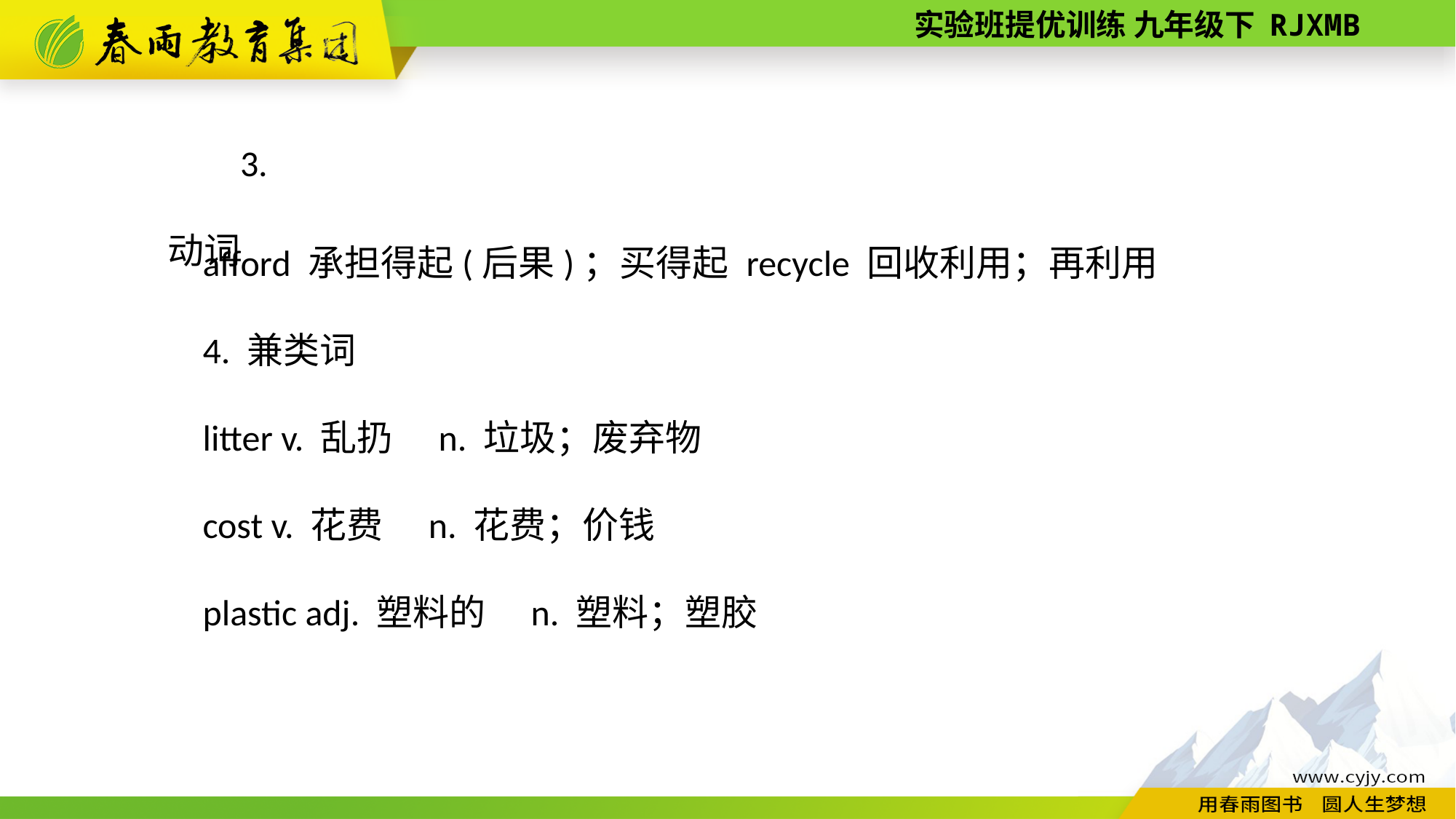

3. 动词
afford 承担得起(后果)；买得起    recycle 回收利用；再利用
4. 兼类词
litter v. 乱扔　n. 垃圾；废弃物
cost v. 花费　n. 花费；价钱
plastic adj. 塑料的　n. 塑料；塑胶